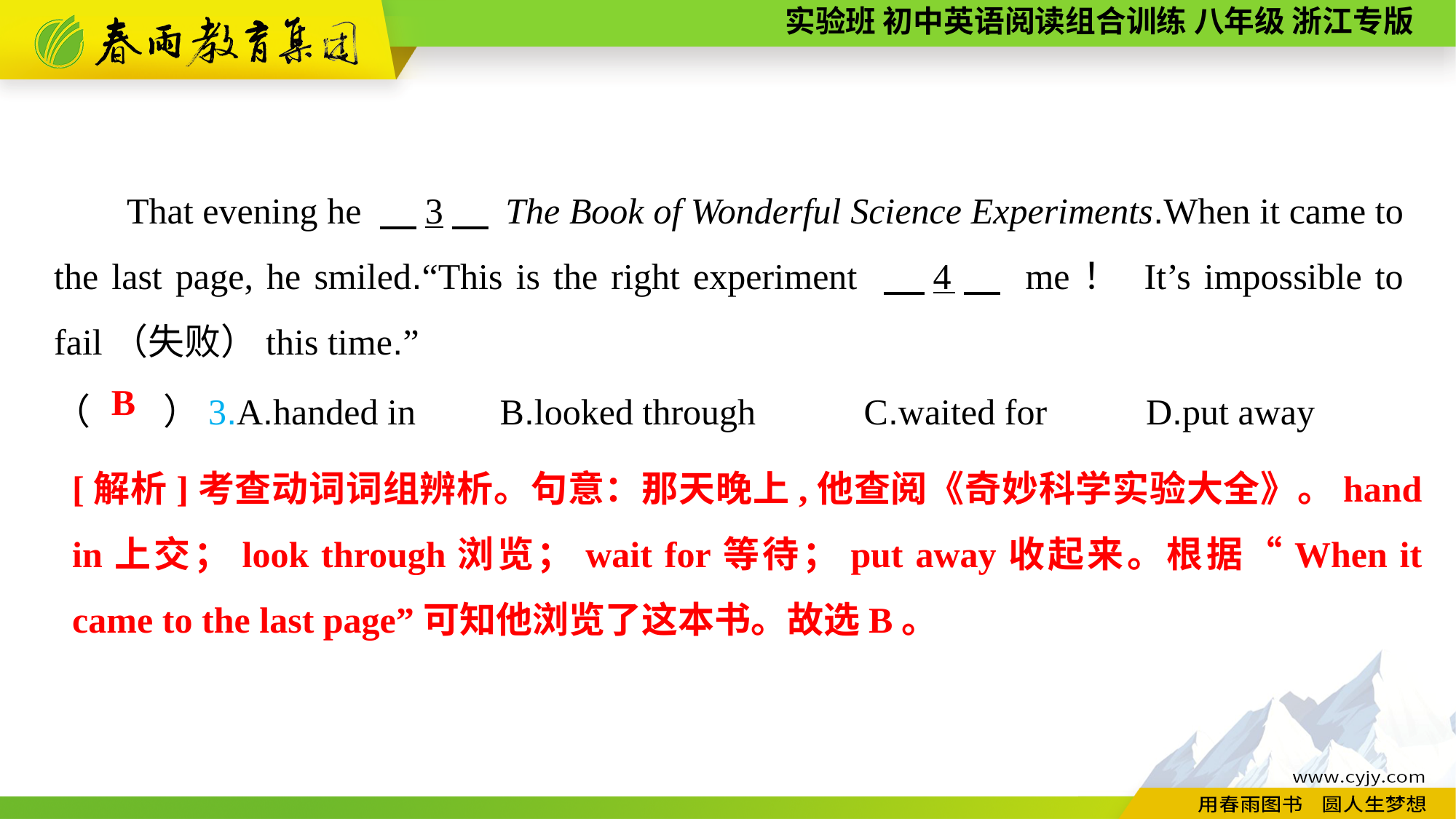

That evening he 　3　 The Book of Wonderful Science Experiments.When it came to the last page, he smiled.“This is the right experiment 　4　 me！ It’s impossible to fail（失败）this time.”
（　　）3.A.handed in	 B.looked through	     C.waited for	D.put away
B
[解析]考查动词词组辨析。句意：那天晚上,他查阅《奇妙科学实验大全》。hand in上交；look through浏览；wait for等待；put away收起来。根据“When it came to the last page”可知他浏览了这本书。故选B。